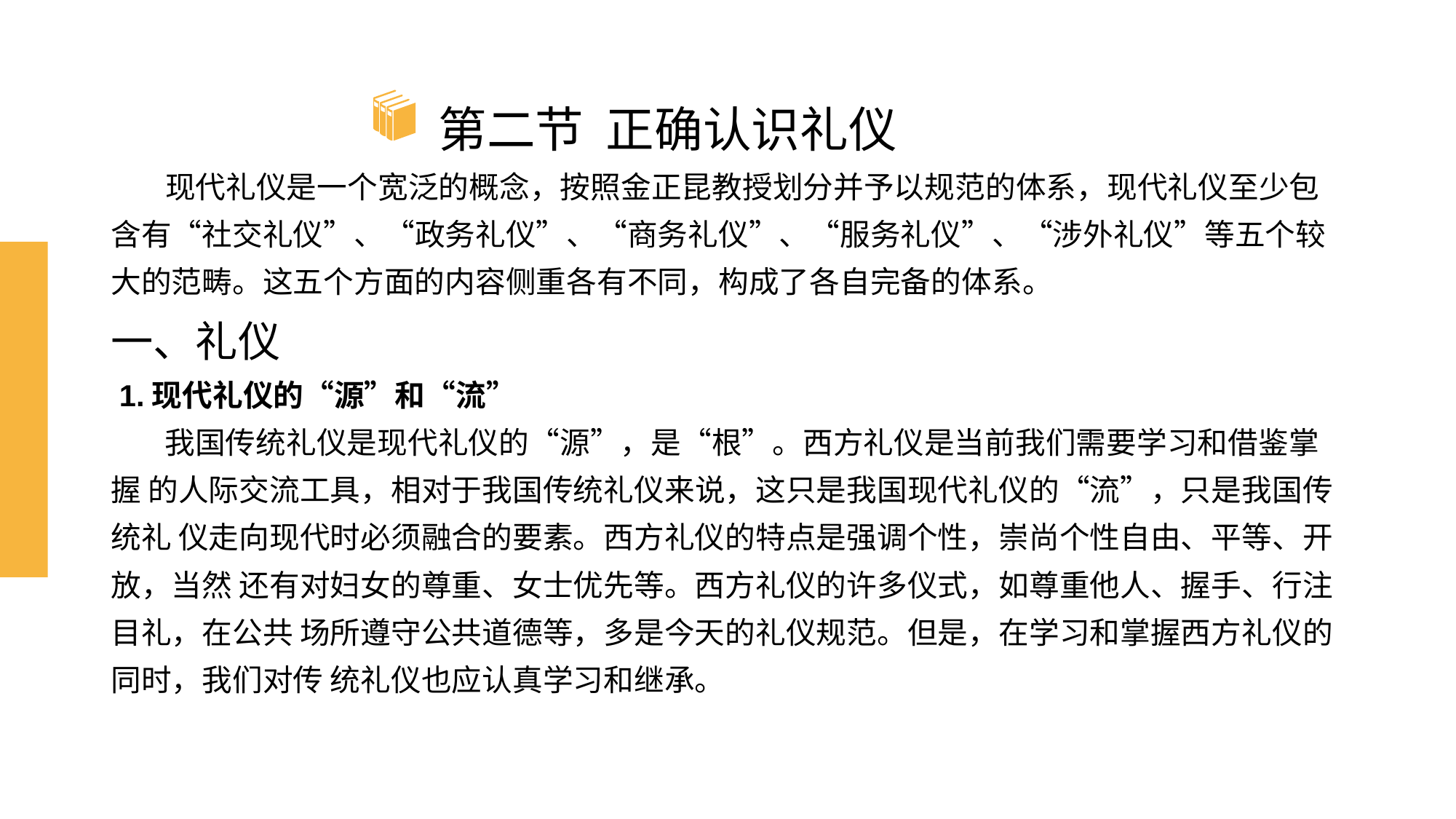

# 第二节  正确认识礼仪
       现代礼仪是一个宽泛的概念，按照金正昆教授划分并予以规范的体系，现代礼仪至少包含有“社交礼仪”、“政务礼仪”、“商务礼仪”、“服务礼仪”、“涉外礼仪”等五个较大的范畴。这五个方面的内容侧重各有不同，构成了各自完备的体系。
一、礼仪
 1.现代礼仪的“源”和“流”
        我国传统礼仪是现代礼仪的“源”，是“根”。西方礼仪是当前我们需要学习和借鉴掌握 的人际交流工具，相对于我国传统礼仪来说，这只是我国现代礼仪的“流”，只是我国传统礼 仪走向现代时必须融合的要素。西方礼仪的特点是强调个性，崇尚个性自由、平等、开放，当然 还有对妇女的尊重、女士优先等。西方礼仪的许多仪式，如尊重他人、握手、行注目礼，在公共 场所遵守公共道德等，多是今天的礼仪规范。但是，在学习和掌握西方礼仪的同时，我们对传 统礼仪也应认真学习和继承。